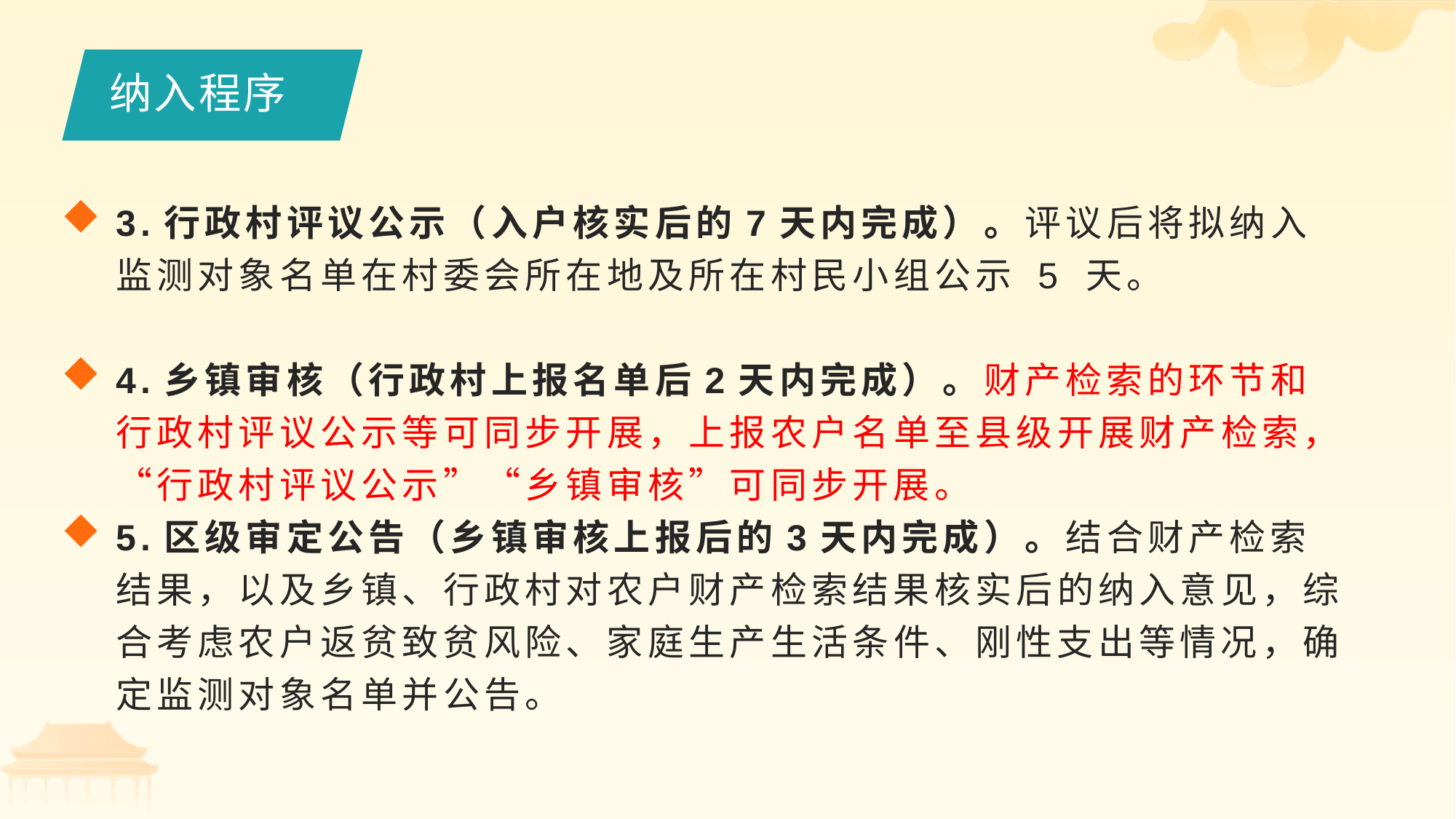

纳入程序
3.行政村评议公示（入户核实后的7天内完成）。评议后将拟纳入监测对象名单在村委会所在地及所在村民小组公示 5 天。

4.乡镇审核（行政村上报名单后2天内完成）。财产检索的环节和行政村评议公示等可同步开展，上报农户名单至县级开展财产检索，“行政村评议公示”“乡镇审核”可同步开展。
5.区级审定公告（乡镇审核上报后的3天内完成）。结合财产检索结果，以及乡镇、行政村对农户财产检索结果核实后的纳入意见，综合考虑农户返贫致贫风险、家庭生产生活条件、刚性支出等情况，确定监测对象名单并公告。